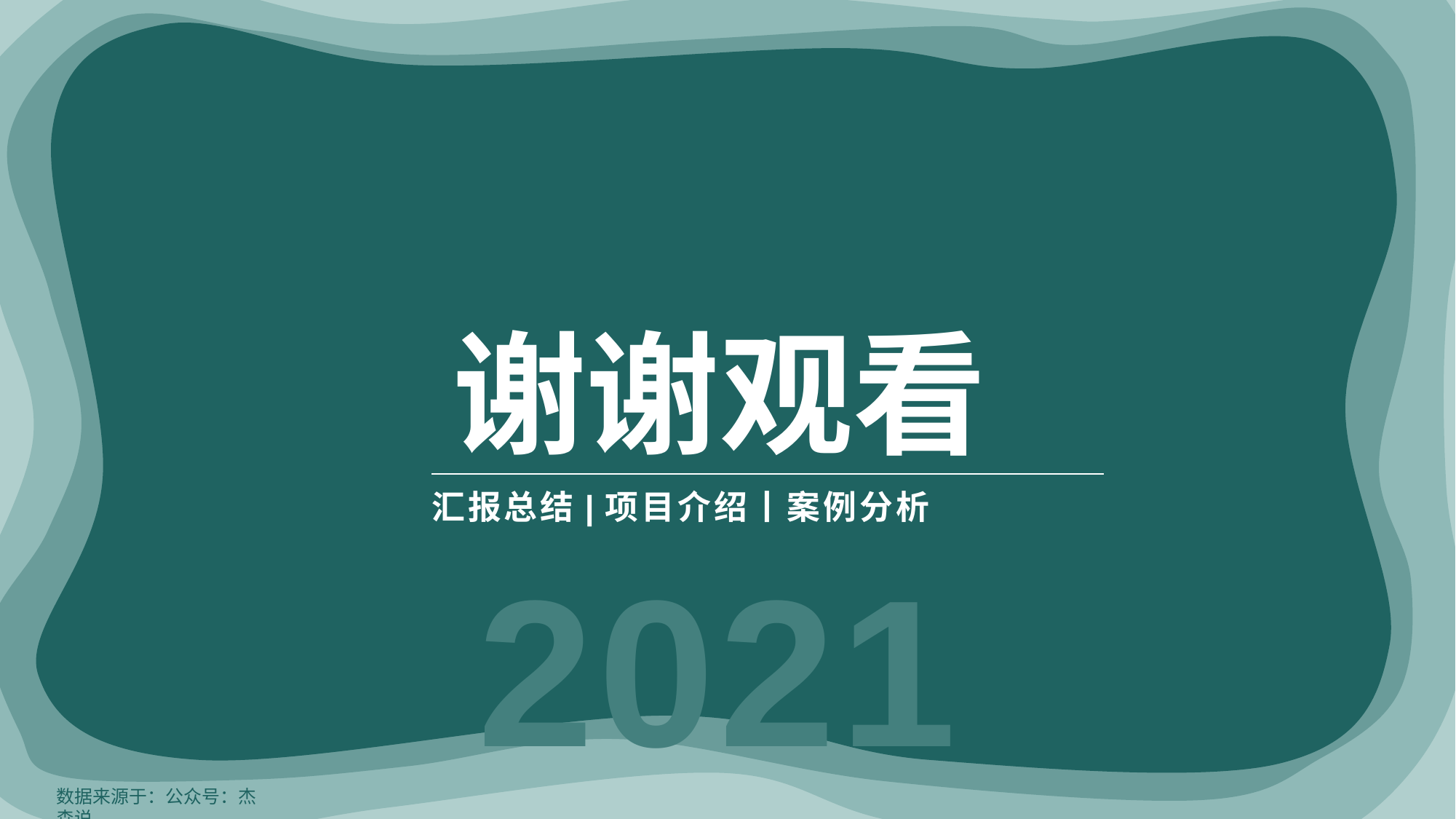

数据来源于：公众号：杰森说

谢谢观看
汇报总结|项目介绍丨案例分析
2021
数据来源于：公众号：杰森说